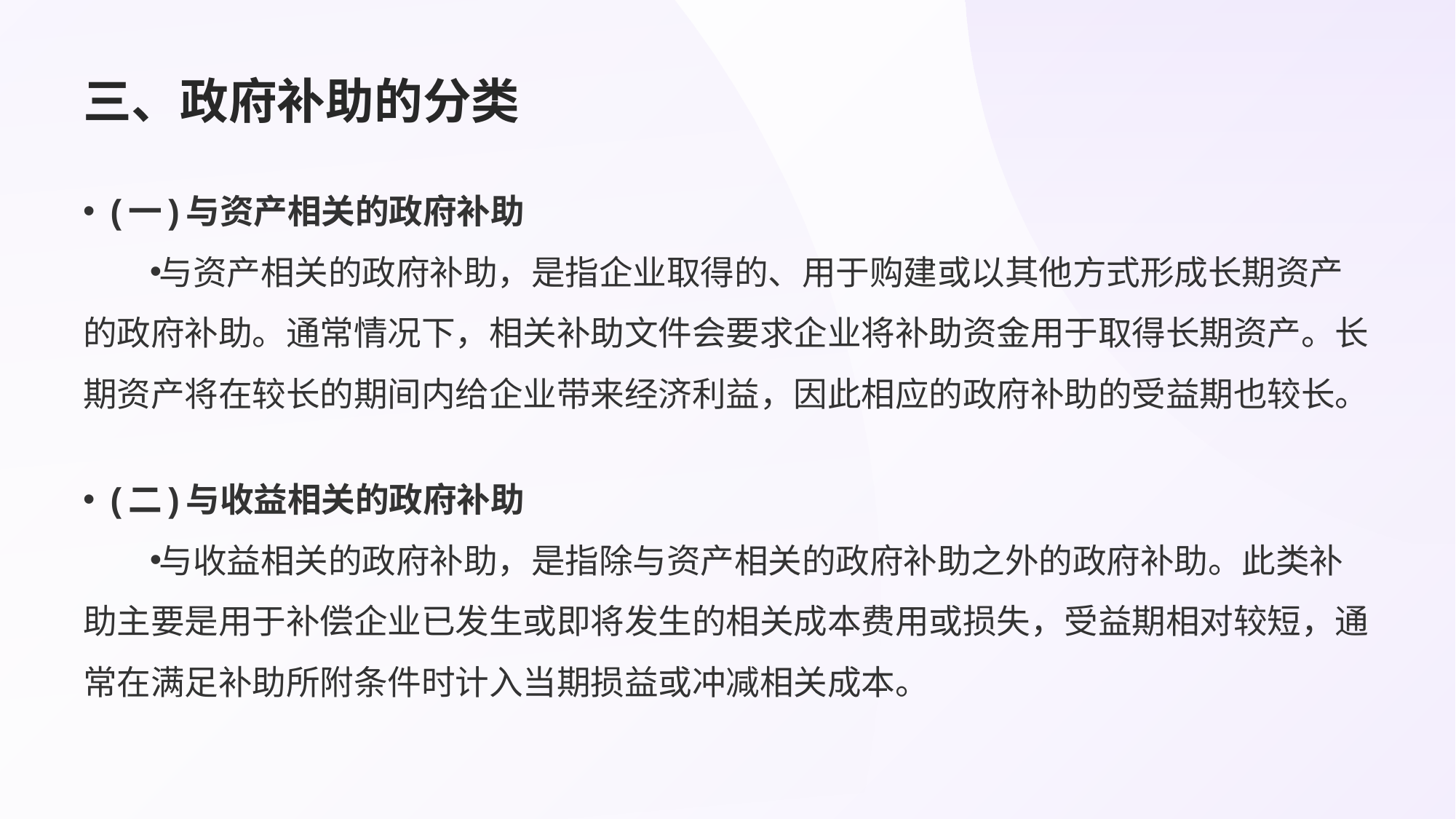

# 三、政府补助的分类
(一)与资产相关的政府补助
与资产相关的政府补助，是指企业取得的、用于购建或以其他方式形成长期资产的政府补助。通常情况下，相关补助文件会要求企业将补助资金用于取得长期资产。长期资产将在较长的期间内给企业带来经济利益，因此相应的政府补助的受益期也较长。
(二)与收益相关的政府补助
与收益相关的政府补助，是指除与资产相关的政府补助之外的政府补助。此类补助主要是用于补偿企业已发生或即将发生的相关成本费用或损失，受益期相对较短，通常在满足补助所附条件时计入当期损益或冲减相关成本。